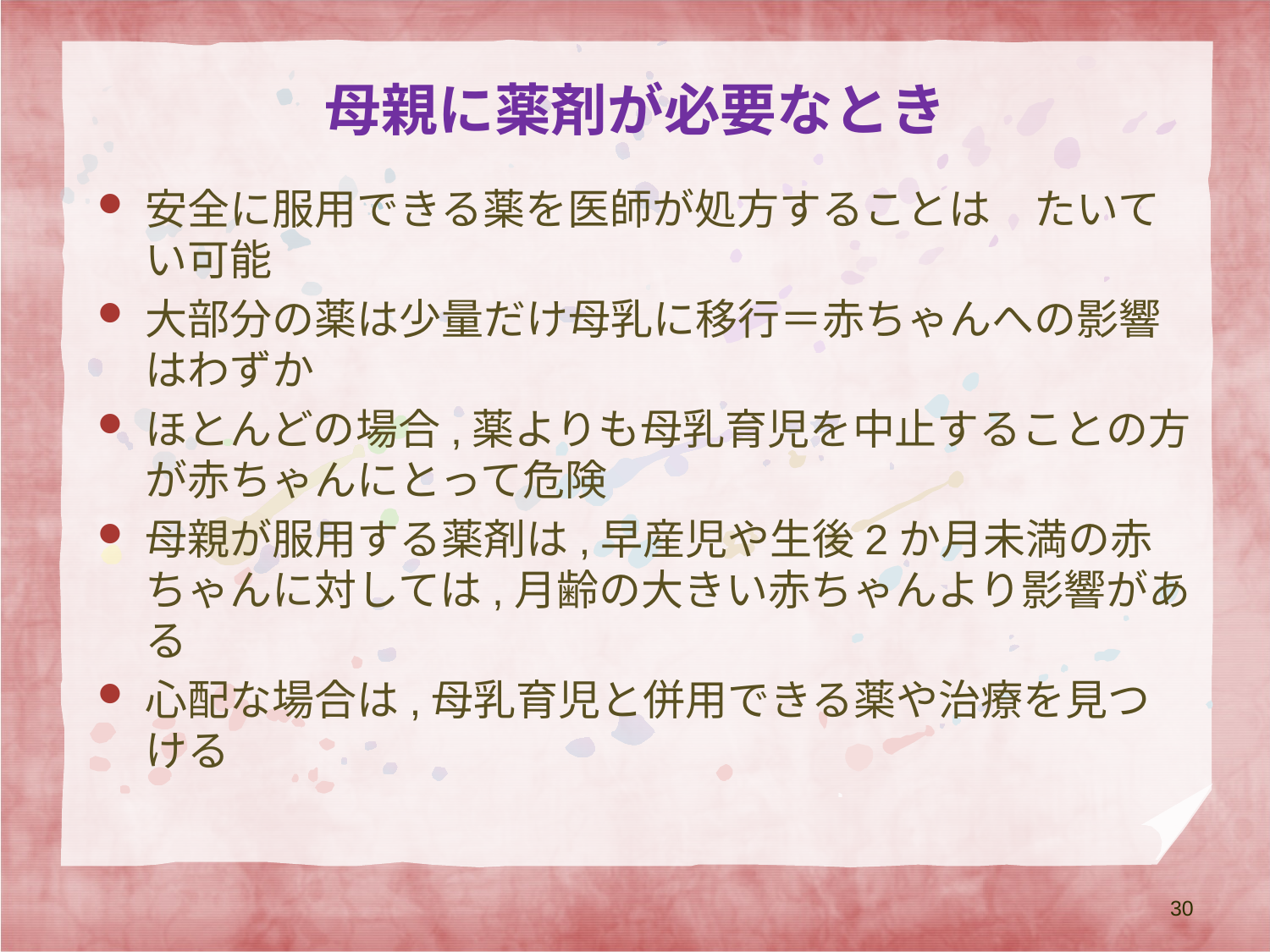

# 母親に薬剤が必要なとき
安全に服用できる薬を医師が処方することは	たいてい可能
大部分の薬は少量だけ母乳に移行＝赤ちゃんへの影響はわずか
ほとんどの場合,薬よりも母乳育児を中止することの方が赤ちゃんにとって危険
母親が服用する薬剤は,早産児や生後2か月未満の赤ちゃんに対しては,月齢の大きい赤ちゃんより影響がある
心配な場合は,母乳育児と併用できる薬や治療を見つける

30